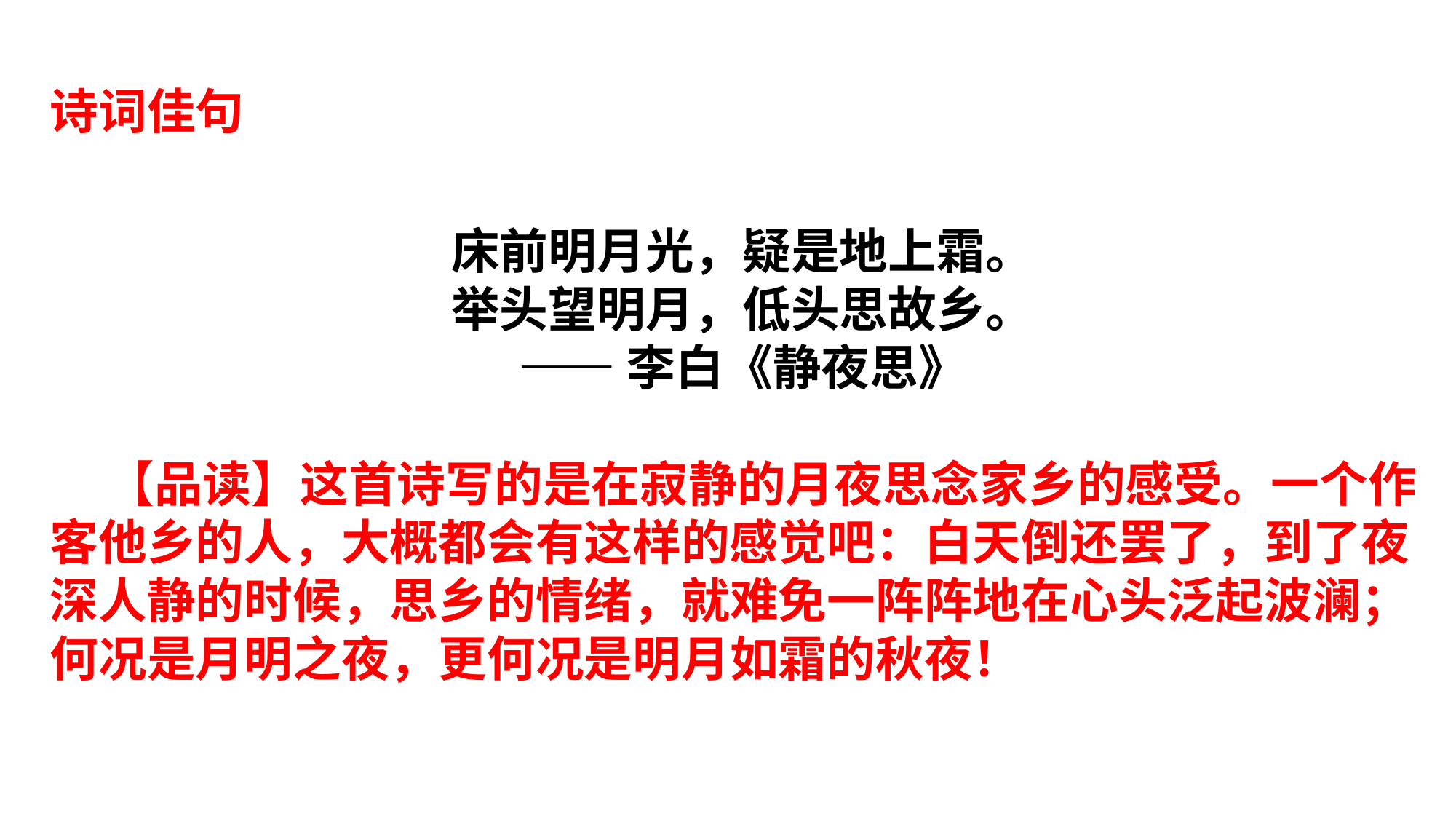

诗词佳句
床前明月光，疑是地上霜。
举头望明月，低头思故乡。
——李白《静夜思》

    【品读】这首诗写的是在寂静的月夜思念家乡的感受。一个作客他乡的人，大概都会有这样的感觉吧：白天倒还罢了，到了夜深人静的时候，思乡的情绪，就难免一阵阵地在心头泛起波澜；何况是月明之夜，更何况是明月如霜的秋夜！